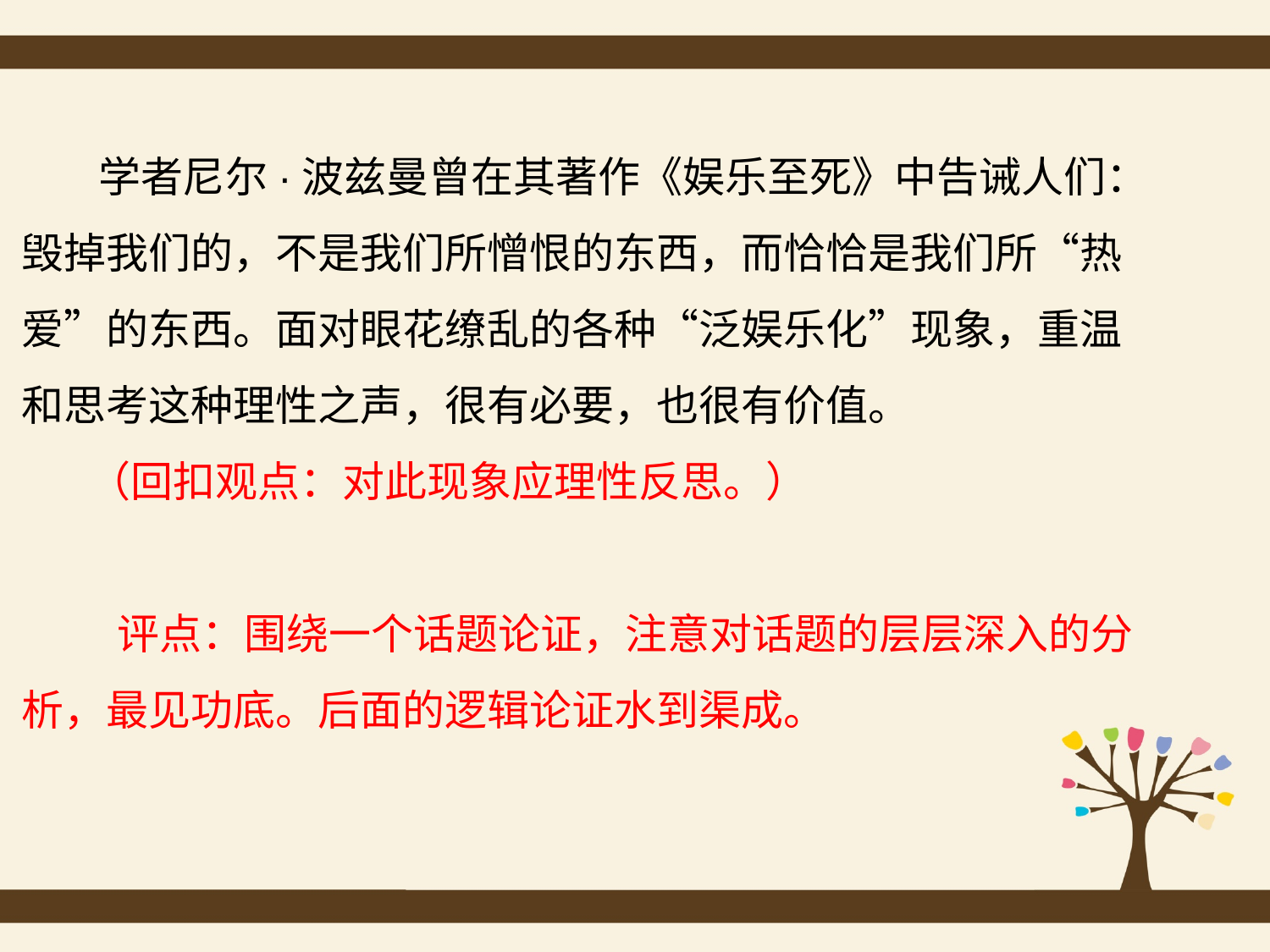

学者尼尔·波兹曼曾在其著作《娱乐至死》中告诫人们：毁掉我们的，不是我们所憎恨的东西，而恰恰是我们所“热爱”的东西。面对眼花缭乱的各种“泛娱乐化”现象，重温和思考这种理性之声，很有必要，也很有价值。
      （回扣观点：对此现象应理性反思。）

         评点：围绕一个话题论证，注意对话题的层层深入的分析，最见功底。后面的逻辑论证水到渠成。